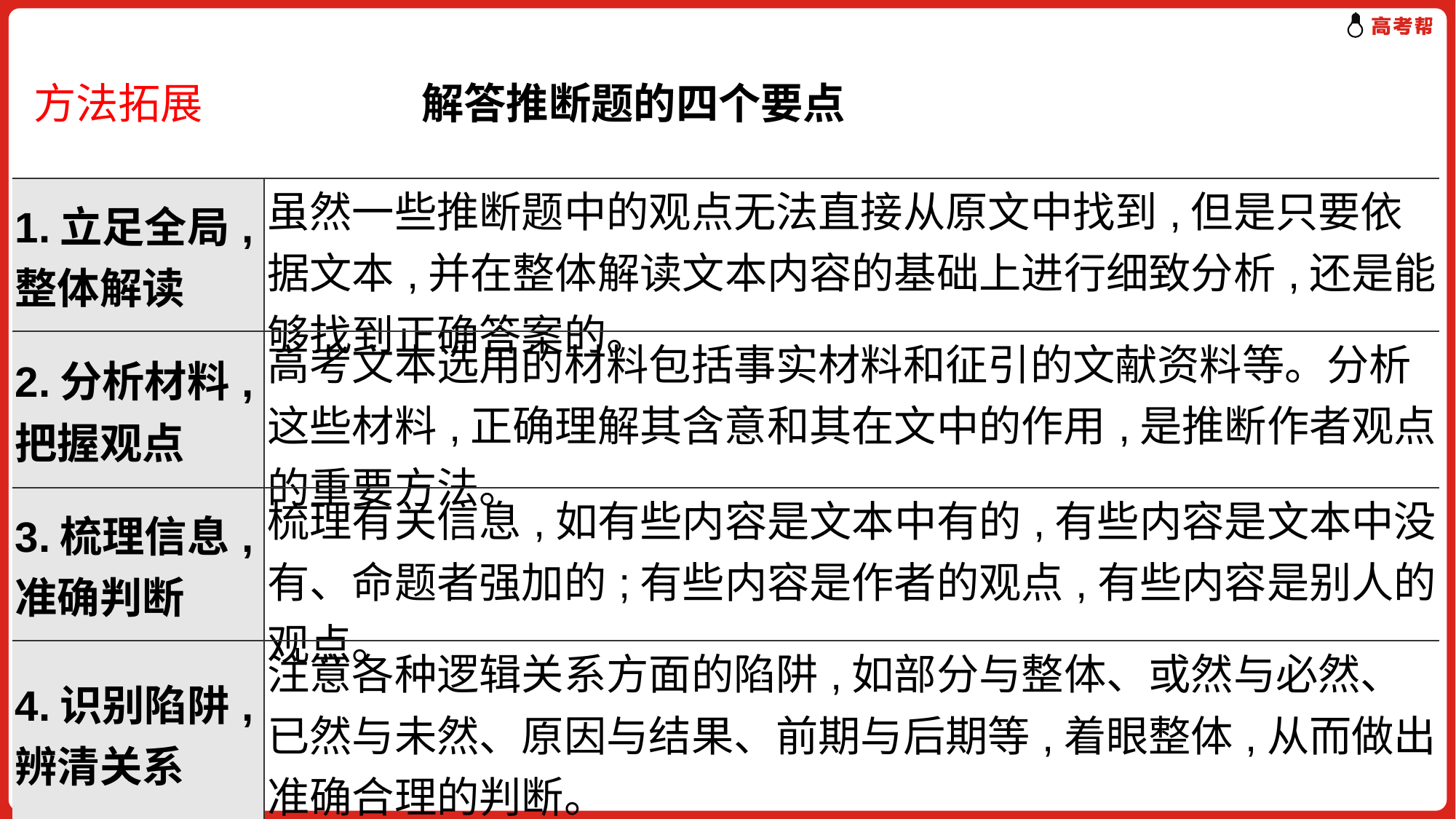

方法拓展                       解答推断题的四个要点
| 1.立足全局,整体解读 | 虽然一些推断题中的观点无法直接从原文中找到,但是只要依据文本,并在整体解读文本内容的基础上进行细致分析,还是能够找到正确答案的。 |
| --- | --- |
| 2.分析材料,把握观点 | 高考文本选用的材料包括事实材料和征引的文献资料等。分析这些材料,正确理解其含意和其在文中的作用,是推断作者观点的重要方法。 |
| 3.梳理信息,准确判断 | 梳理有关信息,如有些内容是文本中有的,有些内容是文本中没有、命题者强加的;有些内容是作者的观点,有些内容是别人的观点。 |
| 4.识别陷阱,辨清关系 | 注意各种逻辑关系方面的陷阱,如部分与整体、或然与必然、已然与未然、原因与结果、前期与后期等,着眼整体,从而做出准确合理的判断。 |